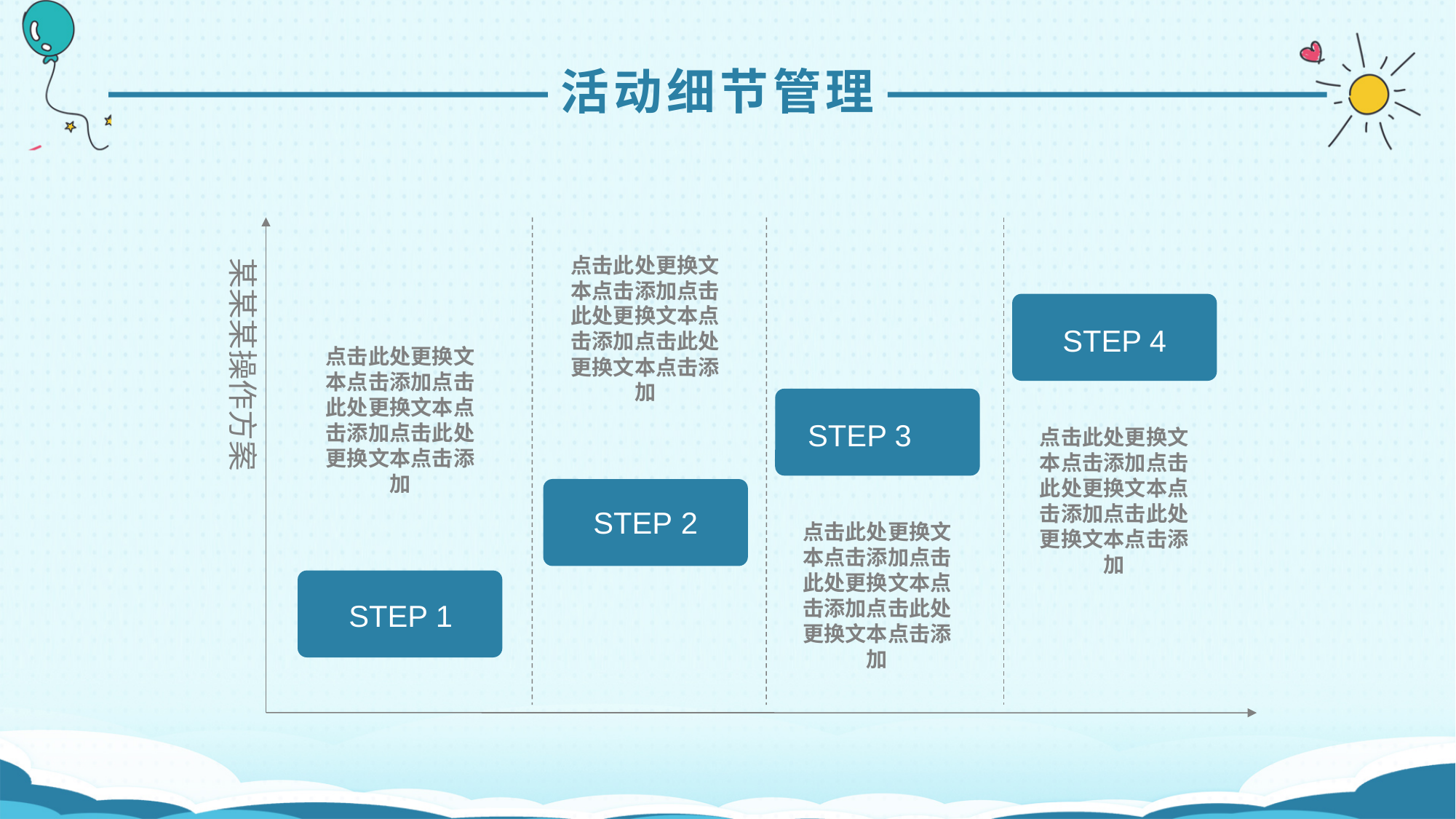

活动细节管理

点击此处更换文本点击添加点击此处更换文本点击添加点击此处更换文本点击添加
某某某操作方案

STEP 4
点击此处更换文本点击添加点击此处更换文本点击添加点击此处更换文本点击添加

STEP 3
点击此处更换文本点击添加点击此处更换文本点击添加点击此处更换文本点击添加

STEP 2
点击此处更换文本点击添加点击此处更换文本点击添加点击此处更换文本点击添加

STEP 1